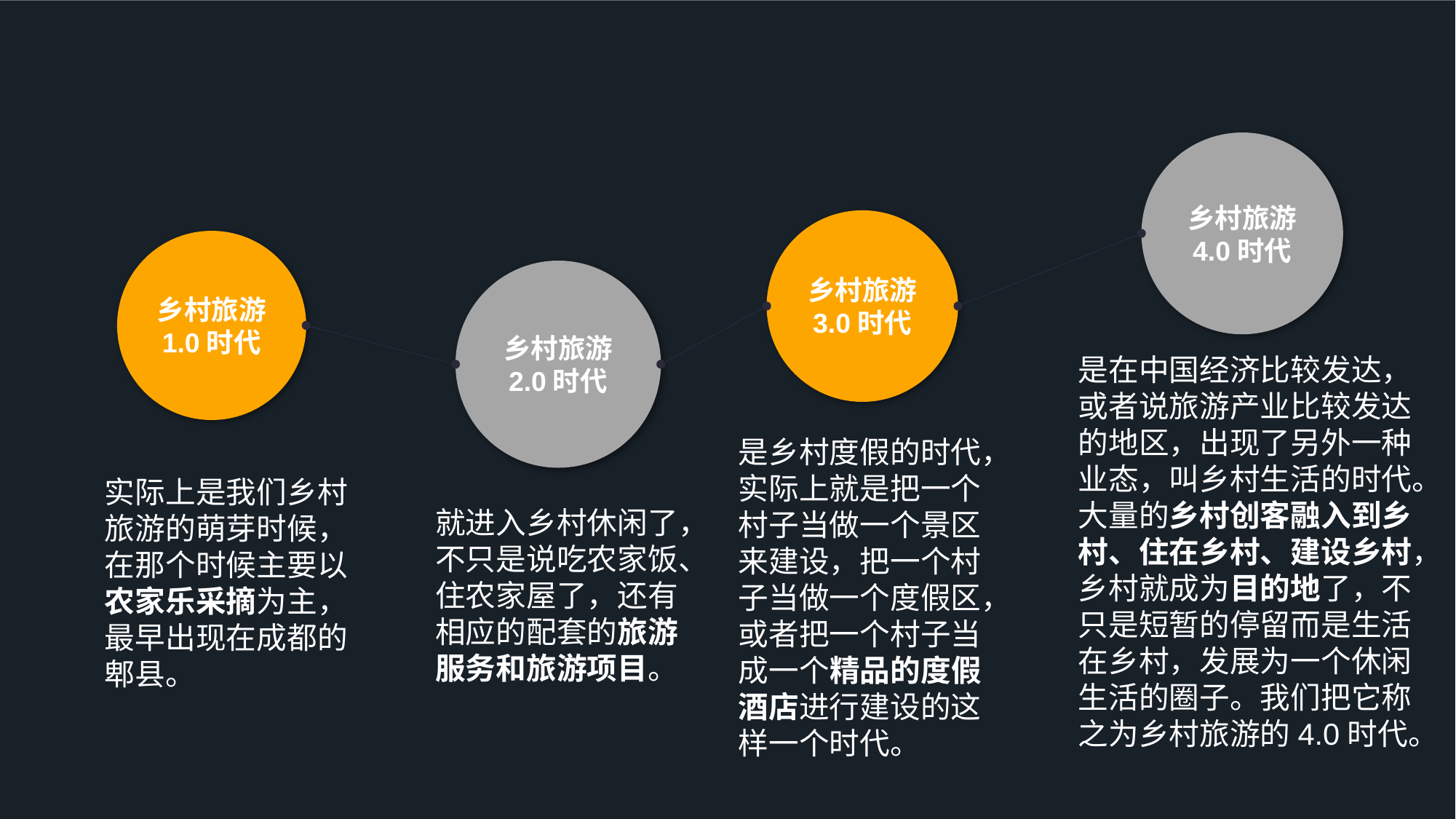

乡村旅游
4.0时代
乡村旅游
3.0时代
乡村旅游
1.0时代
乡村旅游
2.0时代
是在中国经济比较发达，或者说旅游产业比较发达的地区，出现了另外一种业态，叫乡村生活的时代。大量的乡村创客融入到乡村、住在乡村、建设乡村，乡村就成为目的地了，不只是短暂的停留而是生活在乡村，发展为一个休闲生活的圈子。我们把它称之为乡村旅游的4.0时代。
是乡村度假的时代，实际上就是把一个村子当做一个景区来建设，把一个村子当做一个度假区，或者把一个村子当成一个精品的度假酒店进行建设的这样一个时代。

实际上是我们乡村旅游的萌芽时候，在那个时候主要以农家乐采摘为主，最早出现在成都的郫县。
就进入乡村休闲了，不只是说吃农家饭、住农家屋了，还有相应的配套的旅游服务和旅游项目。